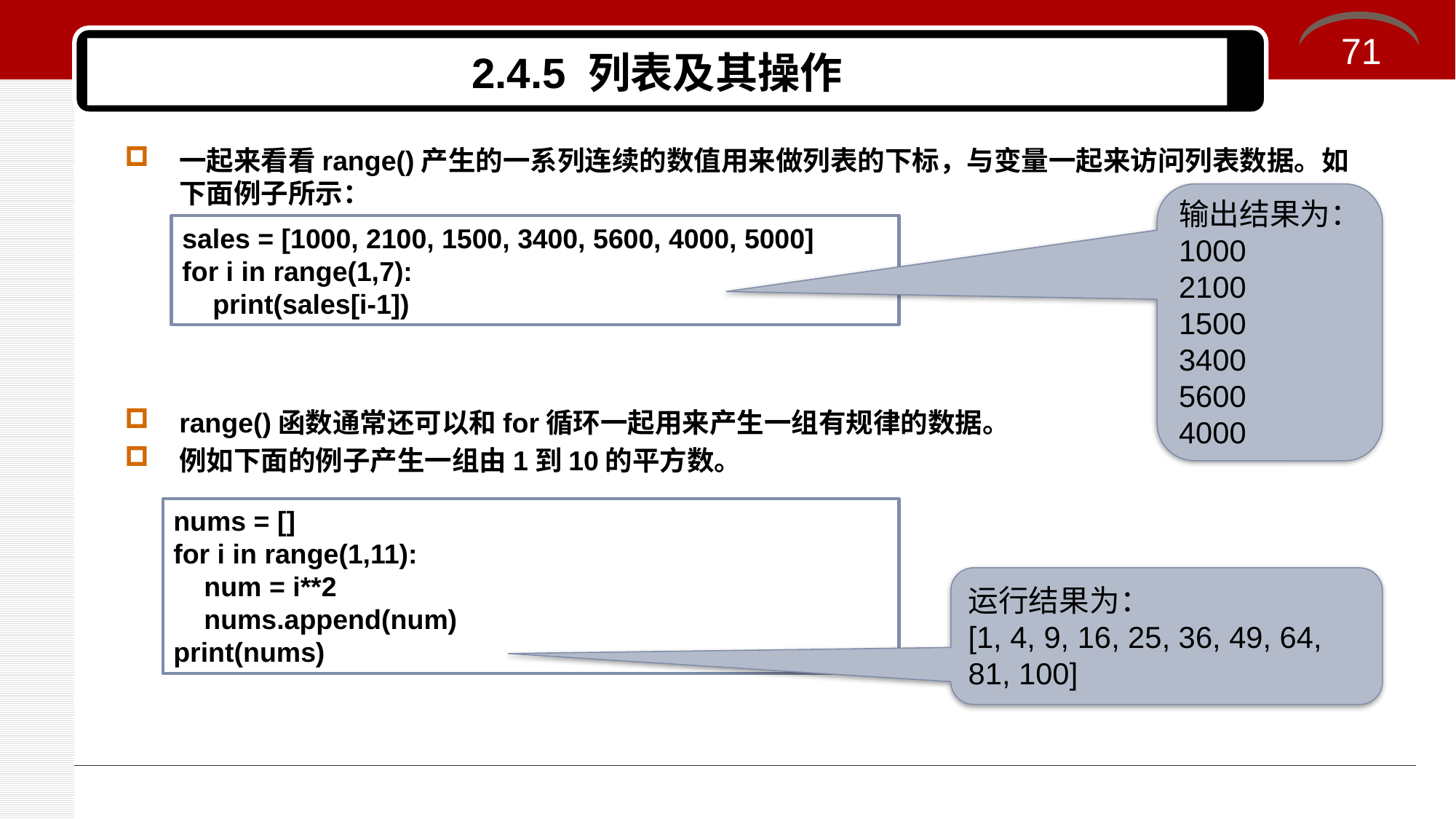

71
# 2.4.5 列表及其操作
一起来看看range()产生的一系列连续的数值用来做列表的下标，与变量一起来访问列表数据。如下面例子所示：

range()函数通常还可以和for循环一起用来产生一组有规律的数据。
例如下面的例子产生一组由1到10的平方数。

输出结果为：
1000
2100
1500
3400
5600
4000
sales = [1000, 2100, 1500, 3400, 5600, 4000, 5000]
for i in range(1,7):
    print(sales[i-1])
nums = []
for i in range(1,11):
    num = i**2
    nums.append(num)
print(nums)
运行结果为：
[1, 4, 9, 16, 25, 36, 49, 64, 81, 100]